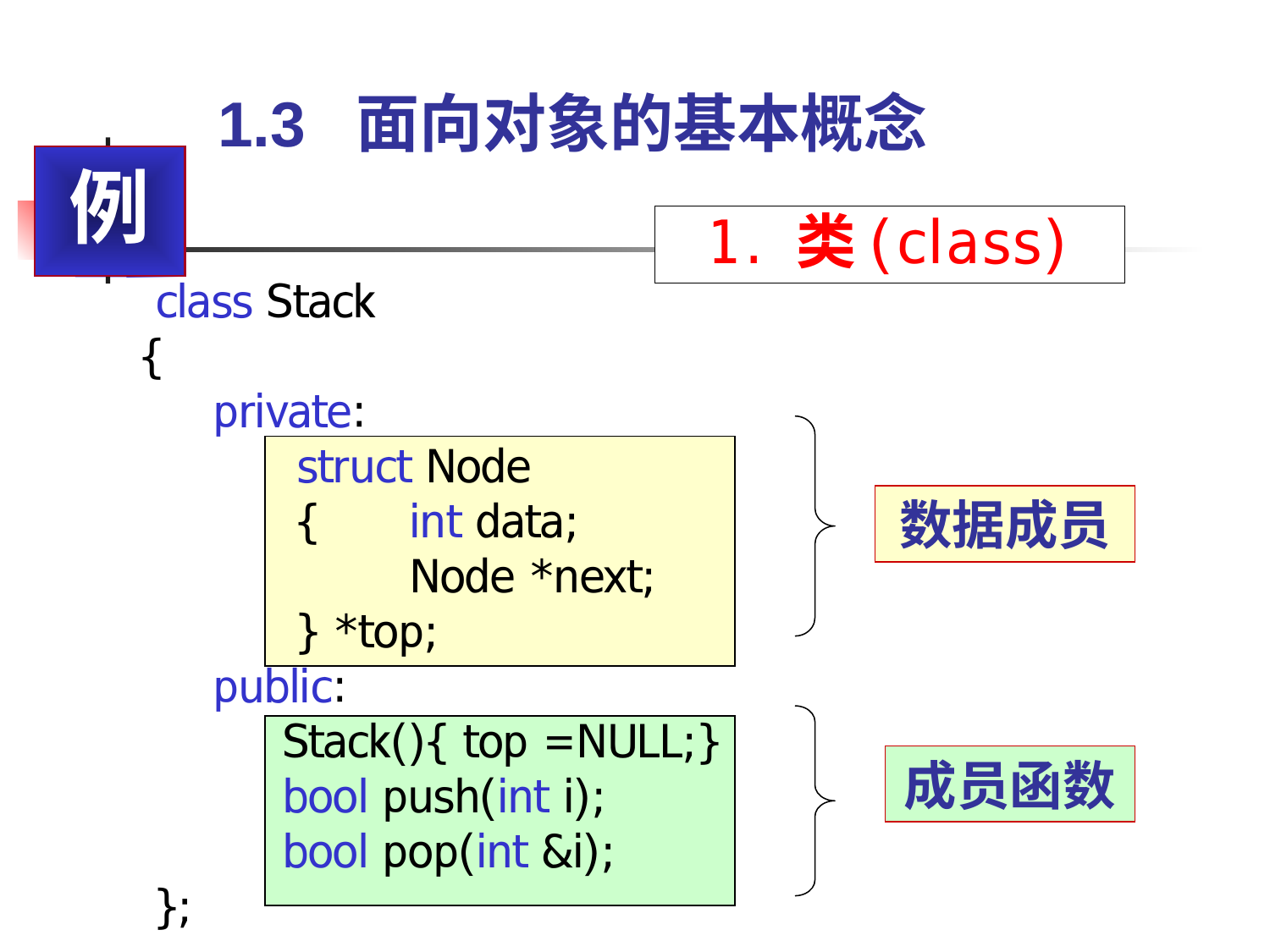

# 1.3  面向对象的基本概念
例
1. 类(class)
  class Stack
 {
      private:
	   struct Node
	   {	  int data;
		  Node *next;
	   } *top;
      public:
	  Stack(){ top =NULL;}
	  bool push(int i);
	  bool pop(int &i);
  };

数据成员

成员函数